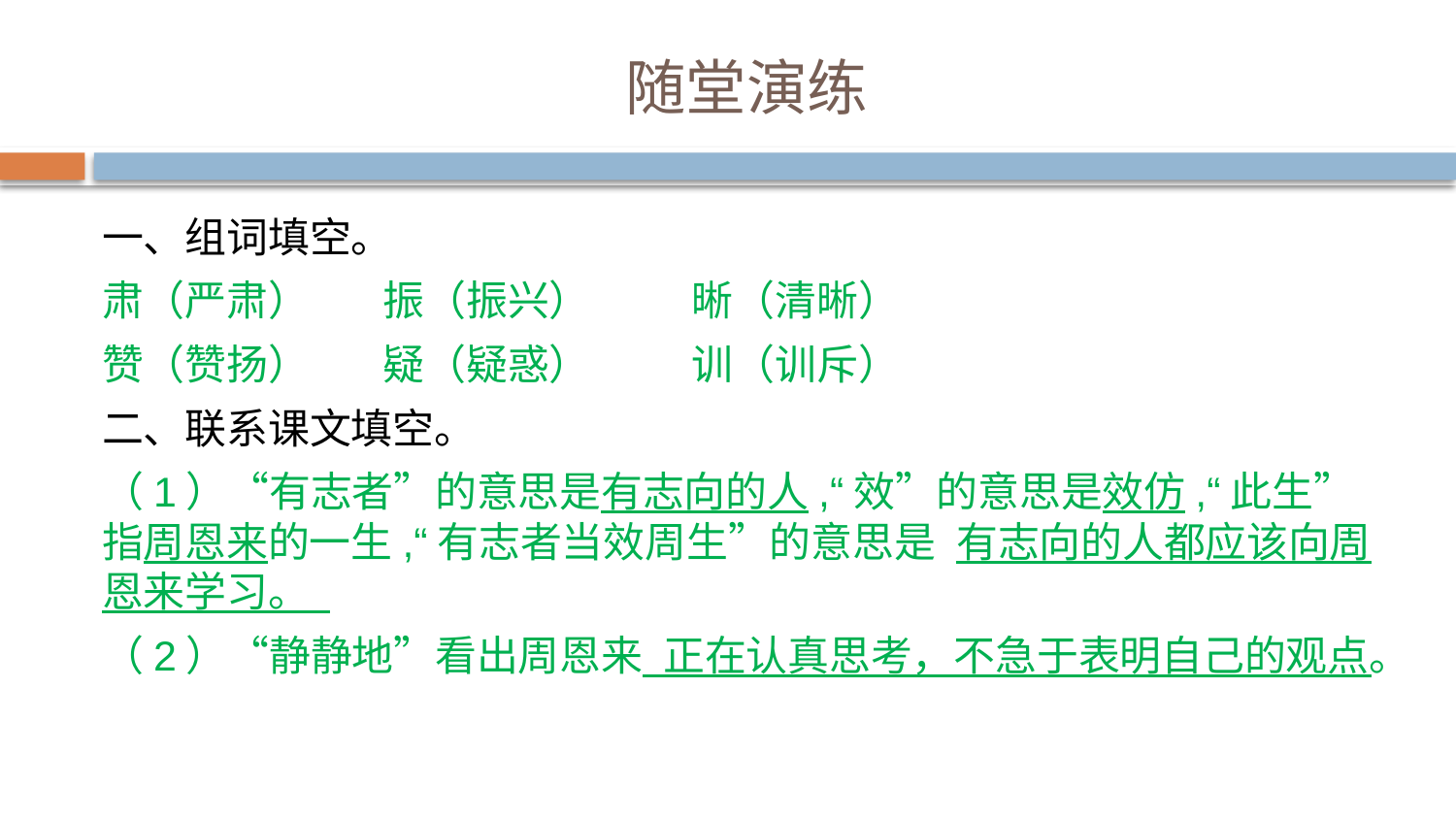

# 随堂演练
一、组词填空。
肃（严肃）        振（振兴）           晰（清晰）
赞（赞扬）        疑（疑惑）           训（训斥）
二、联系课文填空。
（1）“有志者”的意思是有志向的人,“效”的意思是效仿,“此生”指周恩来的一生,“有志者当效周生”的意思是 有志向的人都应该向周恩来学习。
（2）“静静地”看出周恩来 正在认真思考，不急于表明自己的观点。